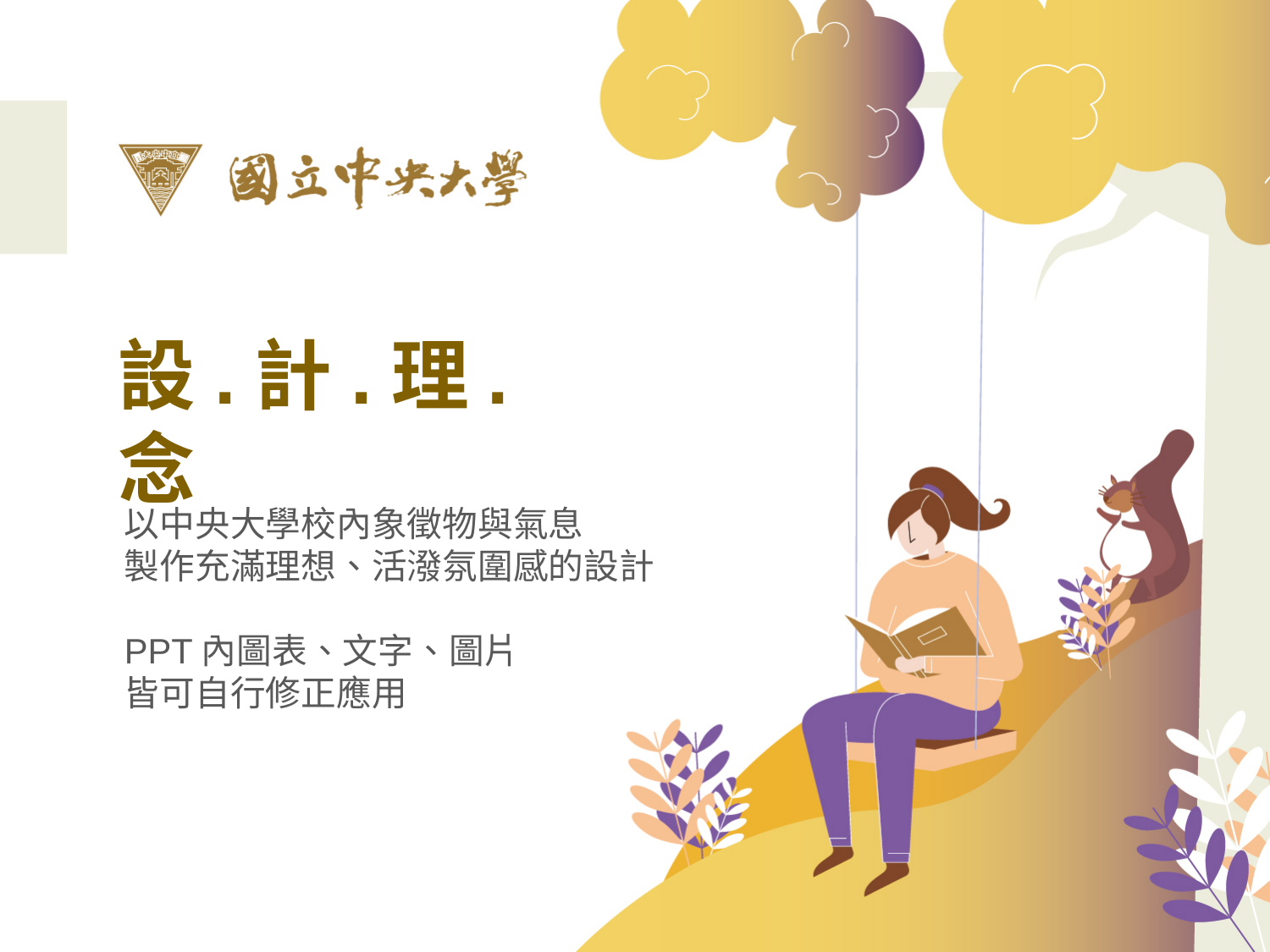

設.計.理.念
以中央大學校內象徵物與氣息
製作充滿理想、活潑氛圍感的設計

PPT內圖表、文字、圖片
皆可自行修正應用
1